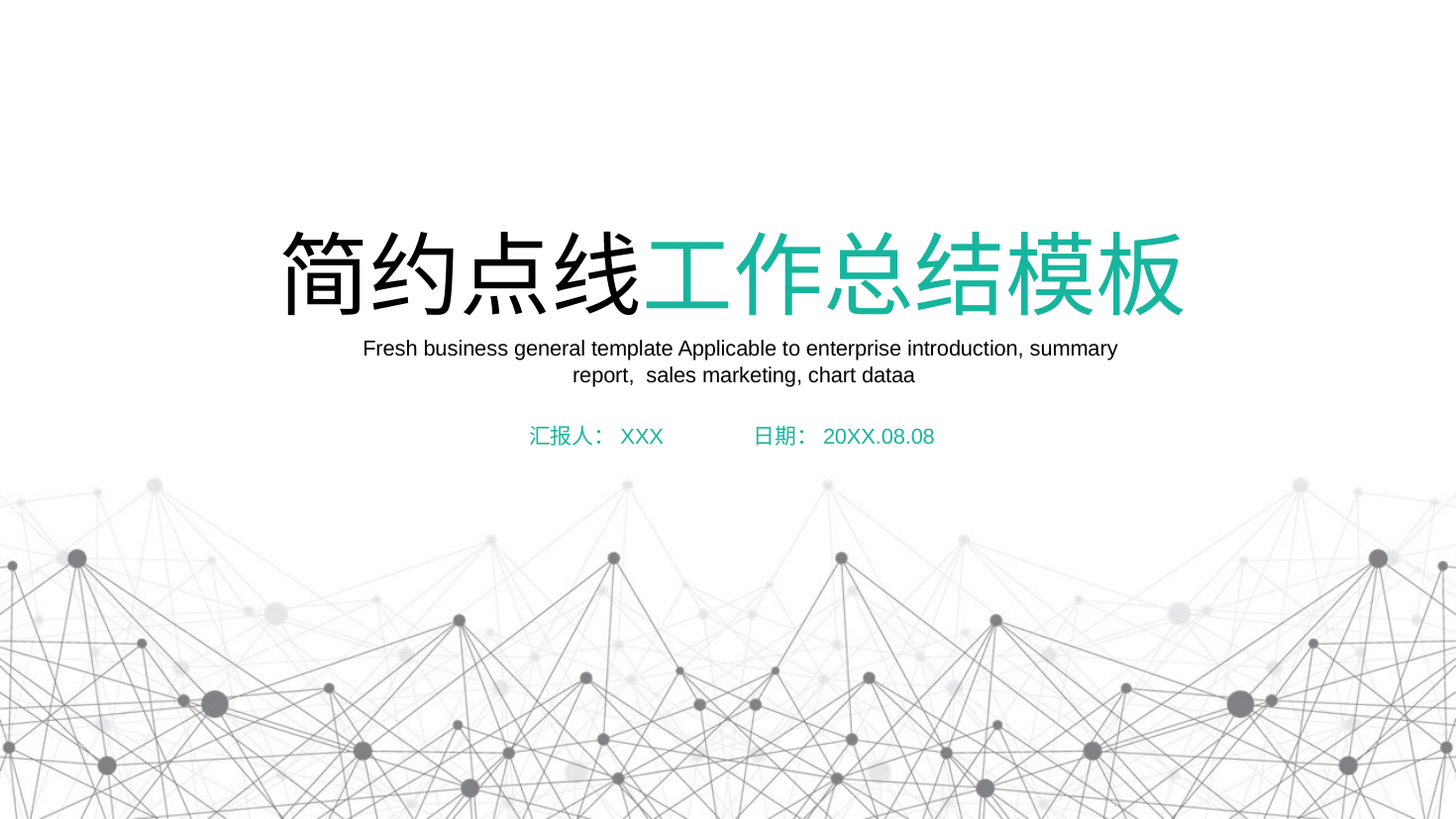

简约点线工作总结模板
Fresh business general template Applicable to enterprise introduction, summary
 report,  sales marketing, chart dataa
汇报人：XXX
日期：20XX.08.08